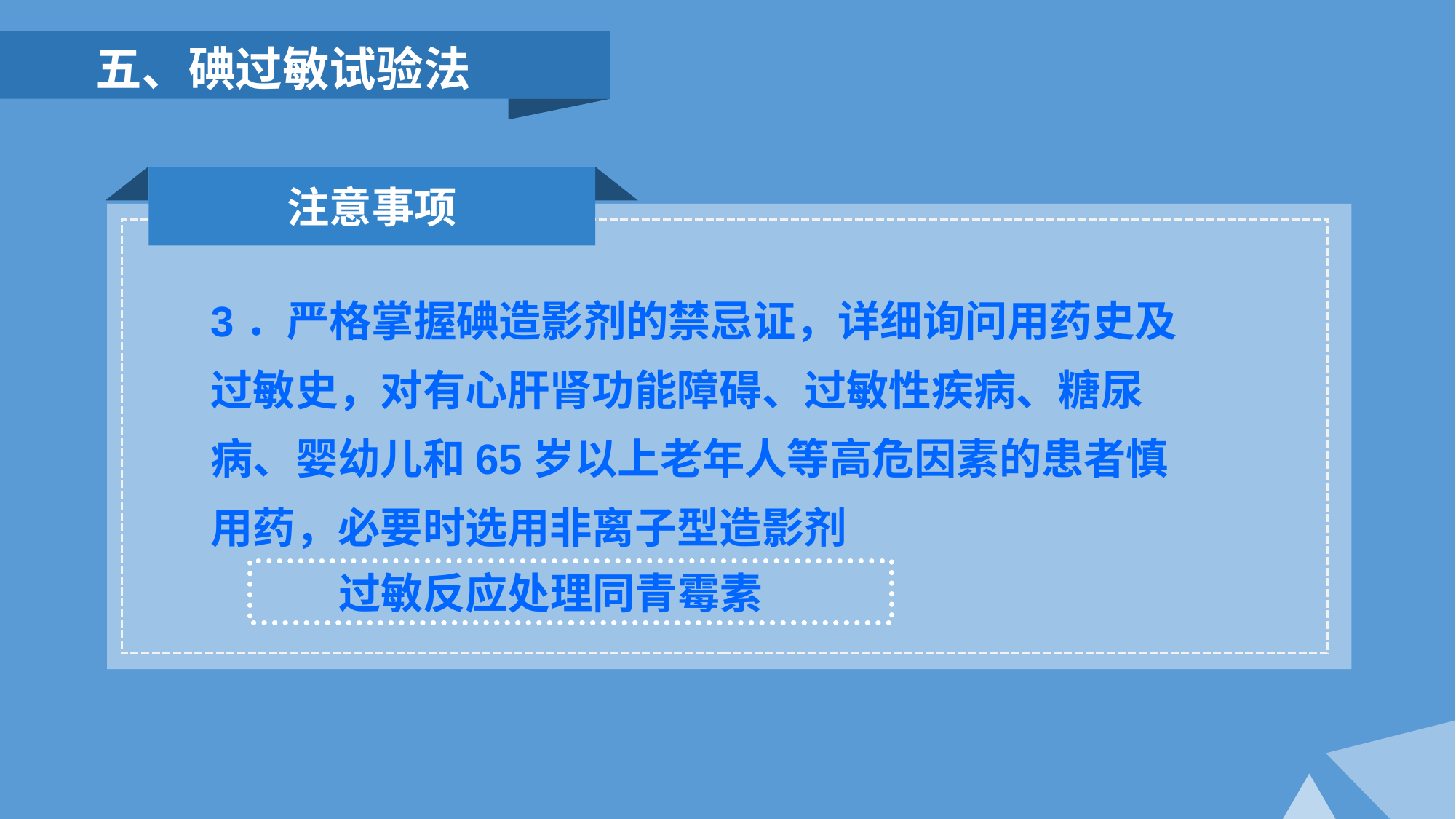

五、碘过敏试验法

注意事项

3．严格掌握碘造影剂的禁忌证，详细询问用药史及过敏史，对有心肝肾功能障碍、过敏性疾病、糖尿病、婴幼儿和65岁以上老年人等高危因素的患者慎用药，必要时选用非离子型造影剂

       过敏反应处理同青霉素